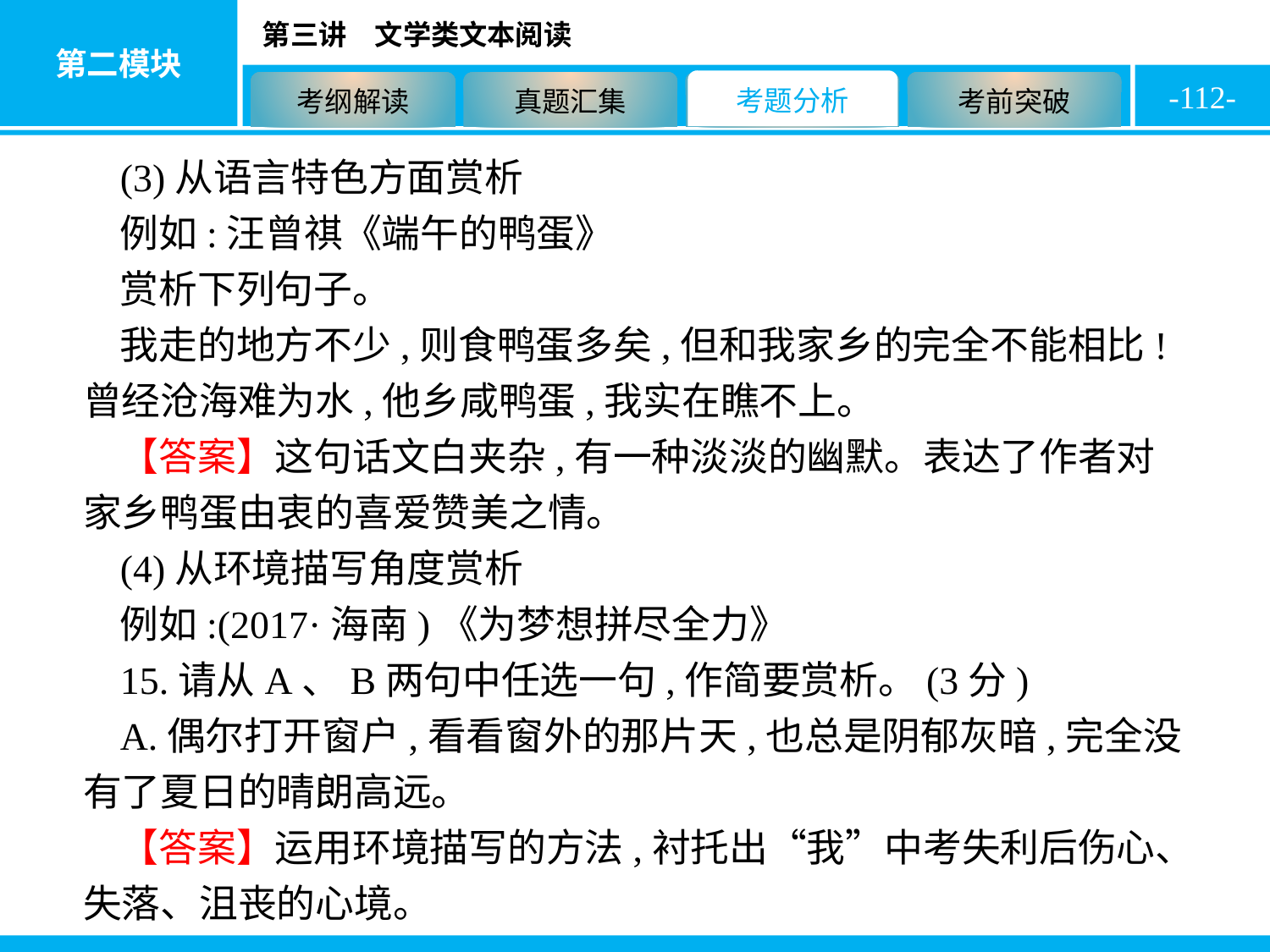

-112-
(3)从语言特色方面赏析
例如:汪曾祺《端午的鸭蛋》
赏析下列句子。
我走的地方不少,则食鸭蛋多矣,但和我家乡的完全不能相比!曾经沧海难为水,他乡咸鸭蛋,我实在瞧不上。
【答案】这句话文白夹杂,有一种淡淡的幽默。表达了作者对家乡鸭蛋由衷的喜爱赞美之情。
(4)从环境描写角度赏析
例如:(2017·海南)《为梦想拼尽全力》
15.请从A、B两句中任选一句,作简要赏析。(3分)
A.偶尔打开窗户,看看窗外的那片天,也总是阴郁灰暗,完全没有了夏日的晴朗高远。
【答案】运用环境描写的方法,衬托出“我”中考失利后伤心、失落、沮丧的心境。